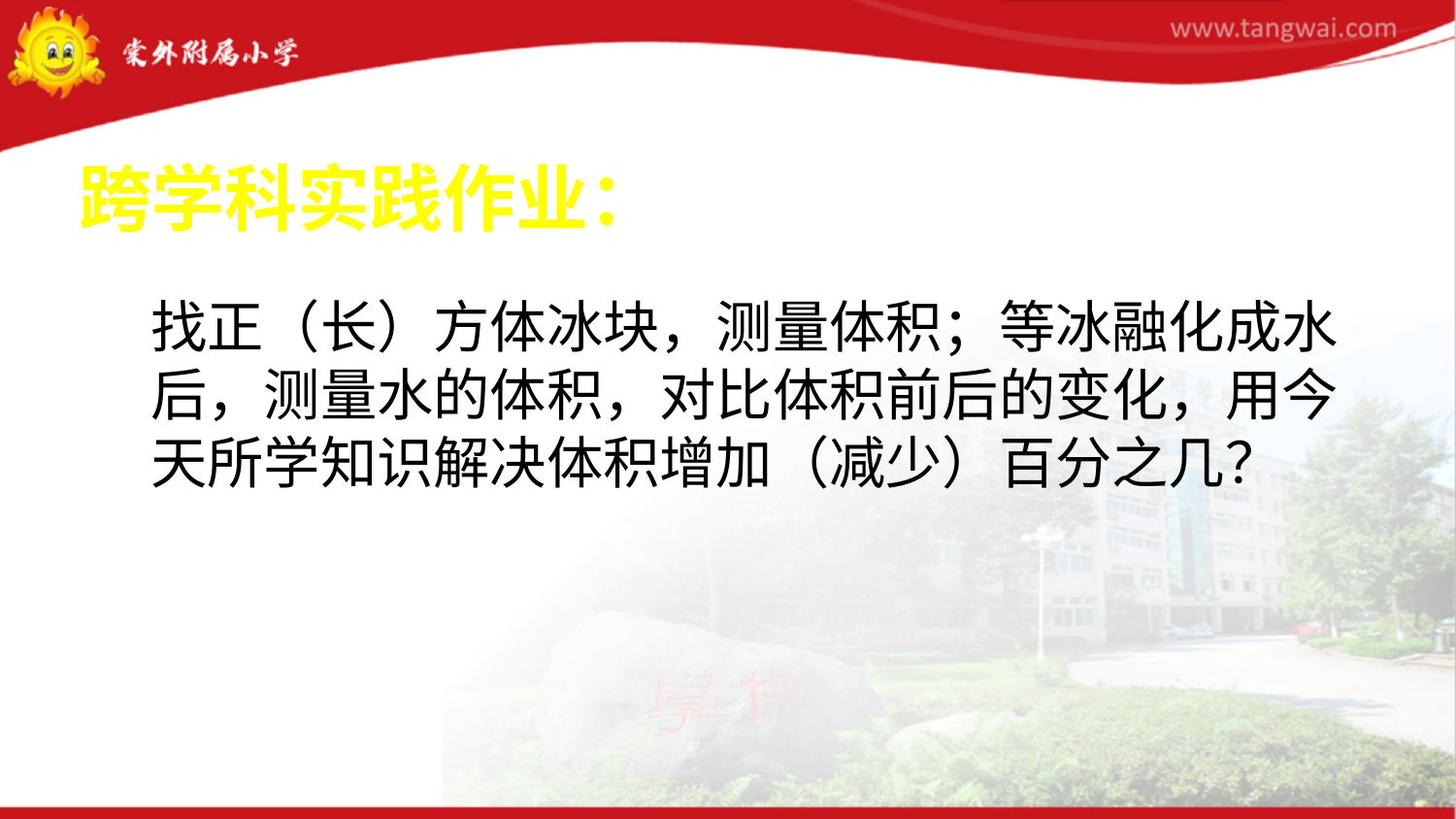

跨学科实践作业：
找正（长）方体冰块，测量体积；等冰融化成水后，测量水的体积，对比体积前后的变化，用今天所学知识解决体积增加（减少）百分之几？